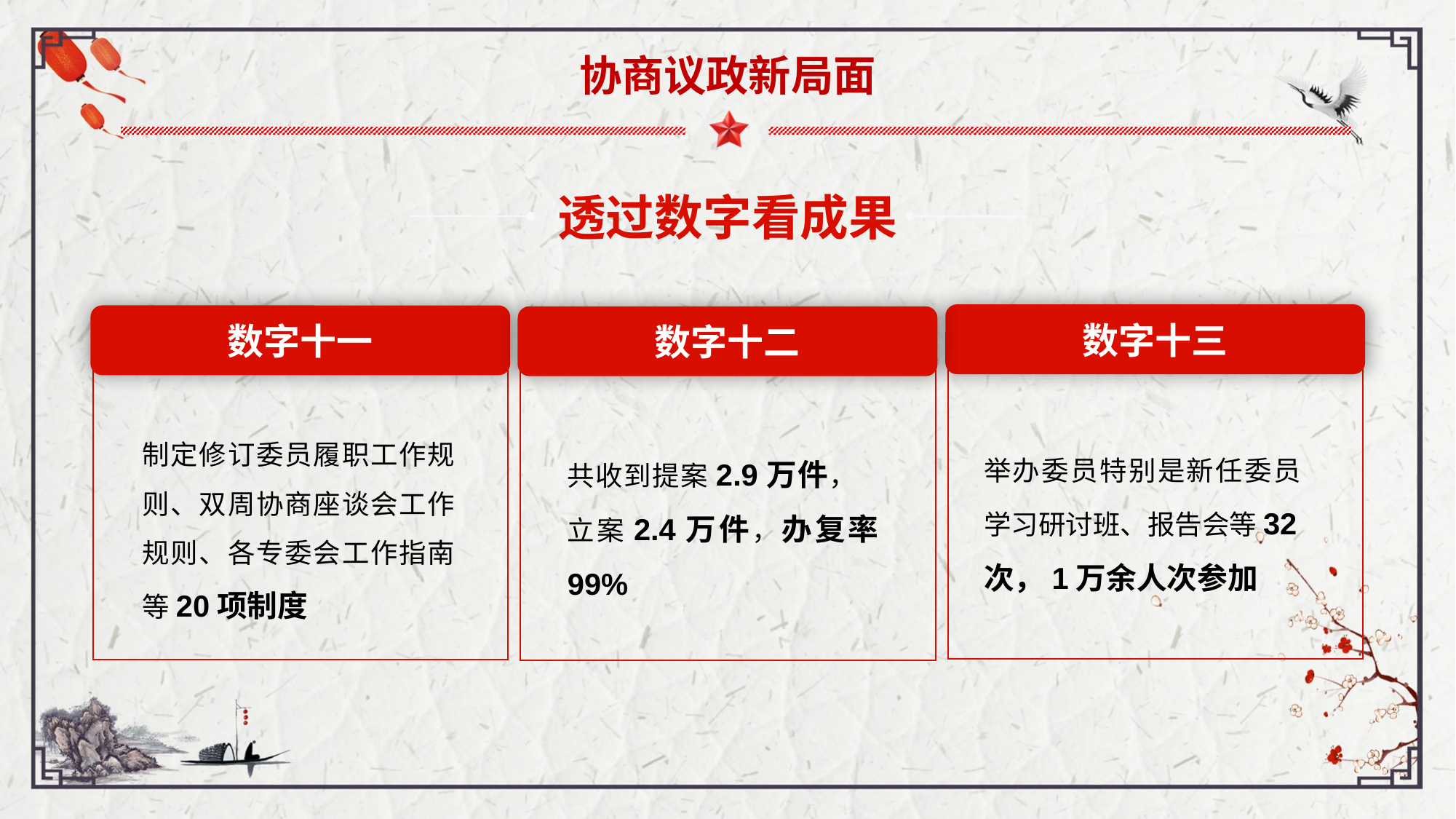

协商议政新局面
透过数字看成果
数字十三

数字十一

数字十二

制定修订委员履职工作规则、双周协商座谈会工作规则、各专委会工作指南等20项制度
举办委员特别是新任委员学习研讨班、报告会等32次，1万余人次参加
共收到提案2.9万件，     立案2.4万件，办复率99%